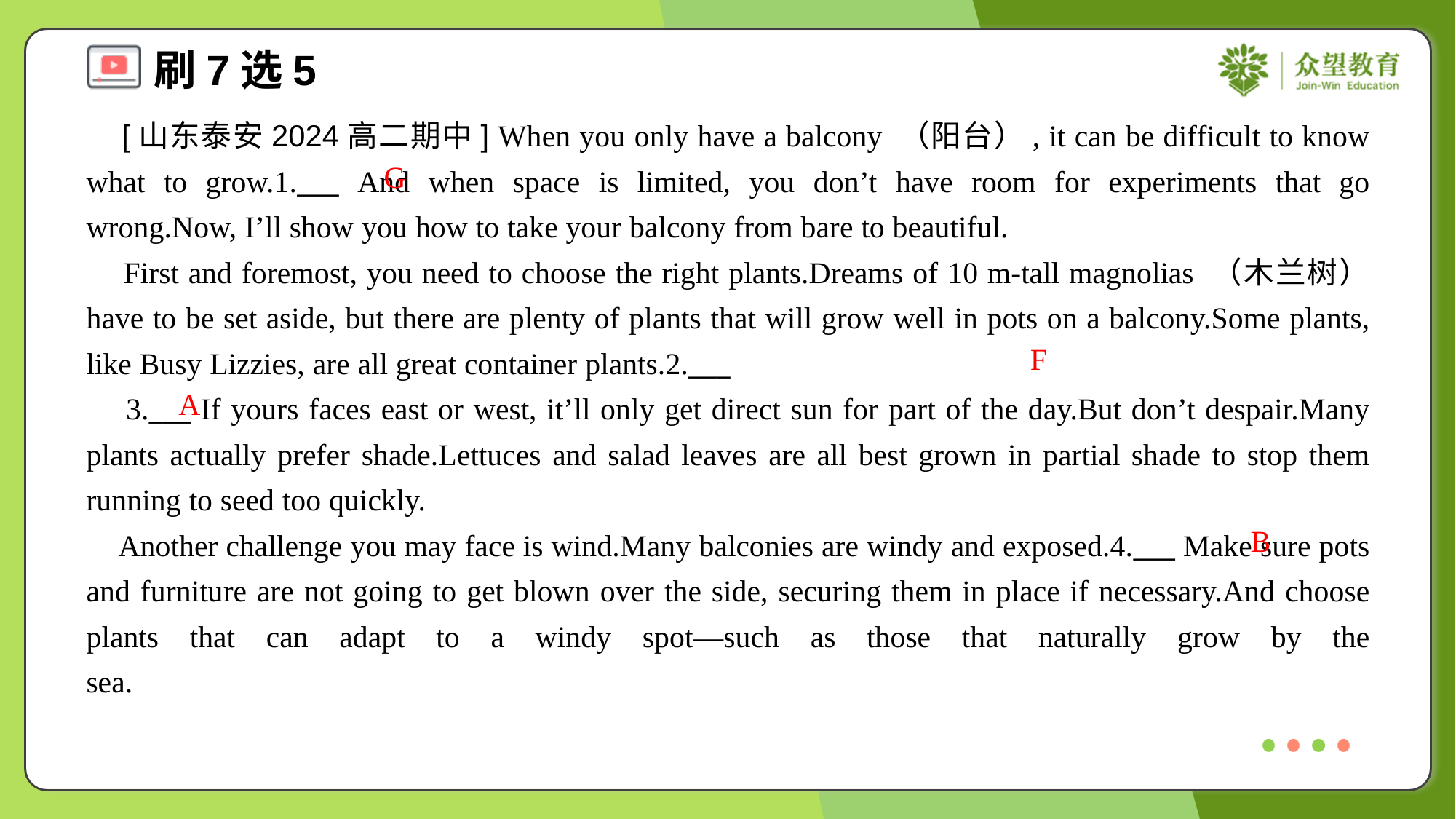

[山东泰安2024高二期中] When you only have a balcony （阳台）, it can be difficult to know what to grow.1.___ And when space is limited, you don’t have room for experiments that go wrong.Now, I’ll show you how to take your balcony from bare to beautiful.
    First and foremost, you need to choose the right plants.Dreams of 10 m-tall magnolias （木兰树） have to be set aside, but there are plenty of plants that will grow well in pots on a balcony.Some plants, like Busy Lizzies, are all great container plants.2.___
    3.___ If yours faces east or west, it’ll only get direct sun for part of the day.But don’t despair.Many plants actually prefer shade.Lettuces and salad leaves are all best grown in partial shade to stop them running to seed too quickly.
    Another challenge you may face is wind.Many balconies are windy and exposed.4.___ Make sure pots and furniture are not going to get blown over the side, securing them in place if necessary.And choose plants that can adapt to a windy spot—such as those that naturally grow by the sea.#4
G
F
A
B